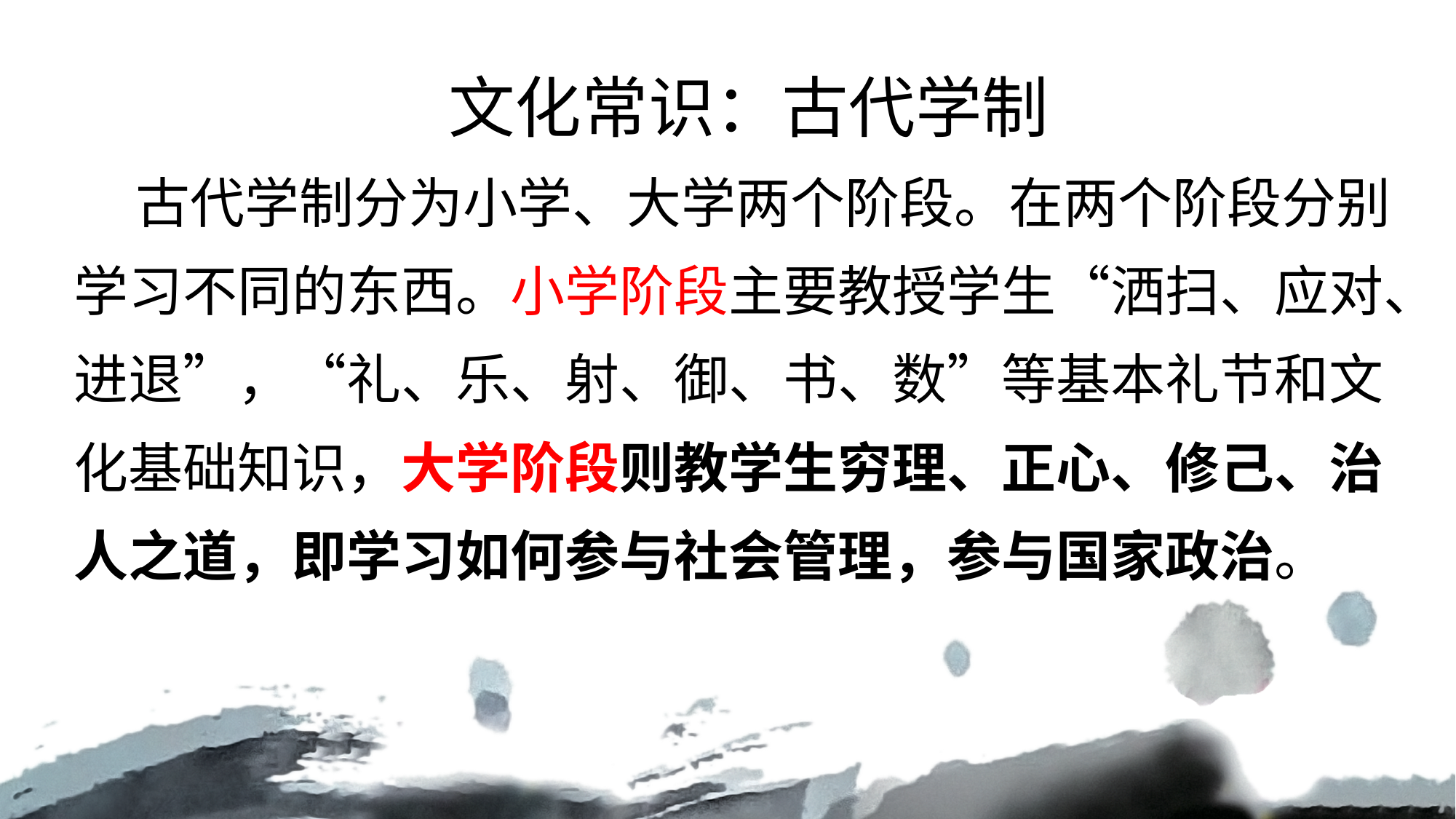

文化常识：古代学制
    古代学制分为小学、大学两个阶段。在两个阶段分别学习不同的东西。小学阶段主要教授学生“洒扫、应对、进退”，“礼、乐、射、御、书、数”等基本礼节和文化基础知识，大学阶段则教学生穷理、正心、修己、治人之道，即学习如何参与社会管理，参与国家政治。